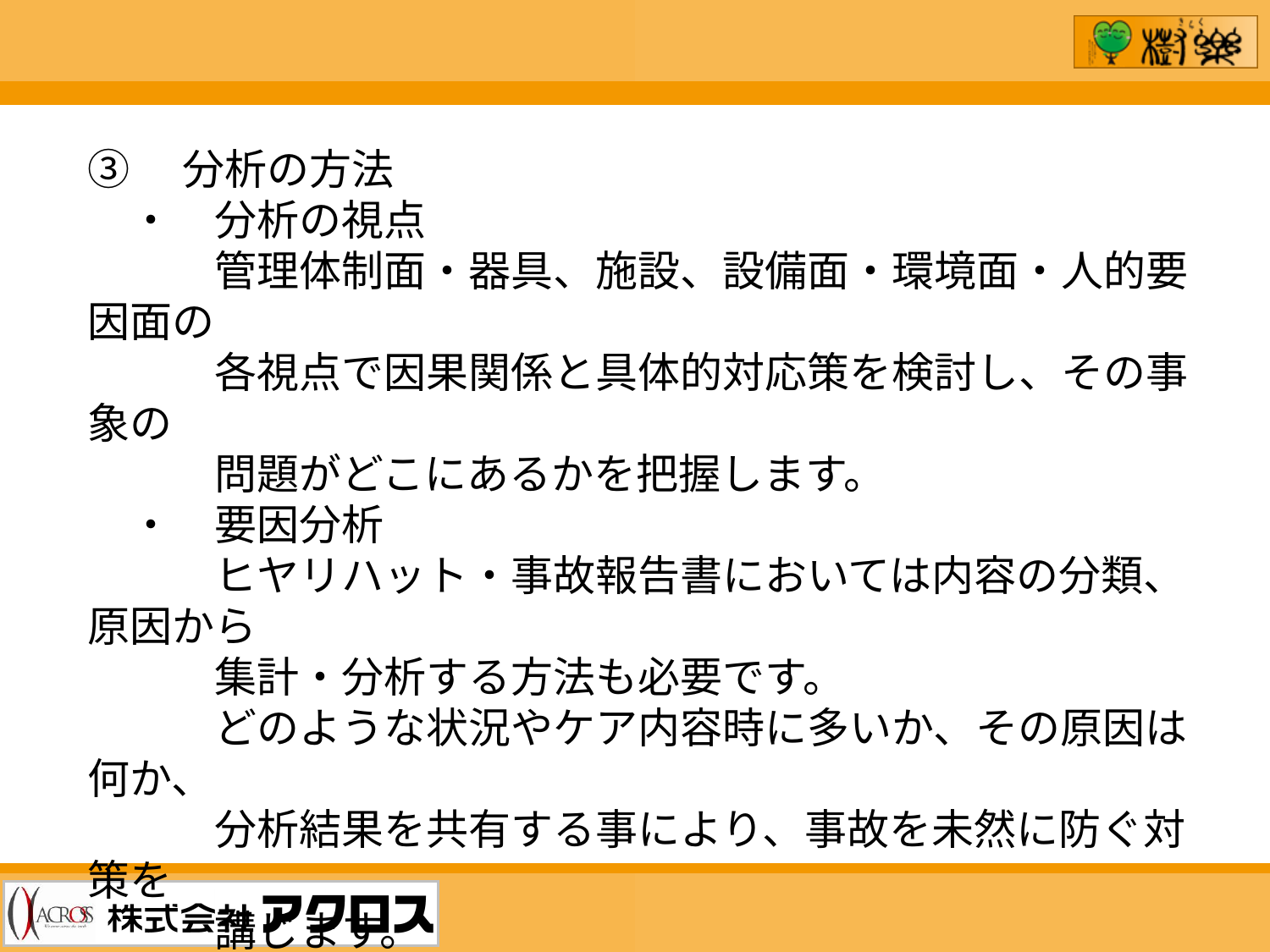

③　分析の方法
　・　分析の視点
　　　管理体制面・器具、施設、設備面・環境面・人的要因面の
　　　各視点で因果関係と具体的対応策を検討し、その事象の
　　　問題がどこにあるかを把握します。
　・　要因分析
　　　ヒヤリハット・事故報告書においては内容の分類、原因から
　　　集計・分析する方法も必要です。
　　　どのような状況やケア内容時に多いか、その原因は何か、
　　　分析結果を共有する事により、事故を未然に防ぐ対策を
　　　講じます。